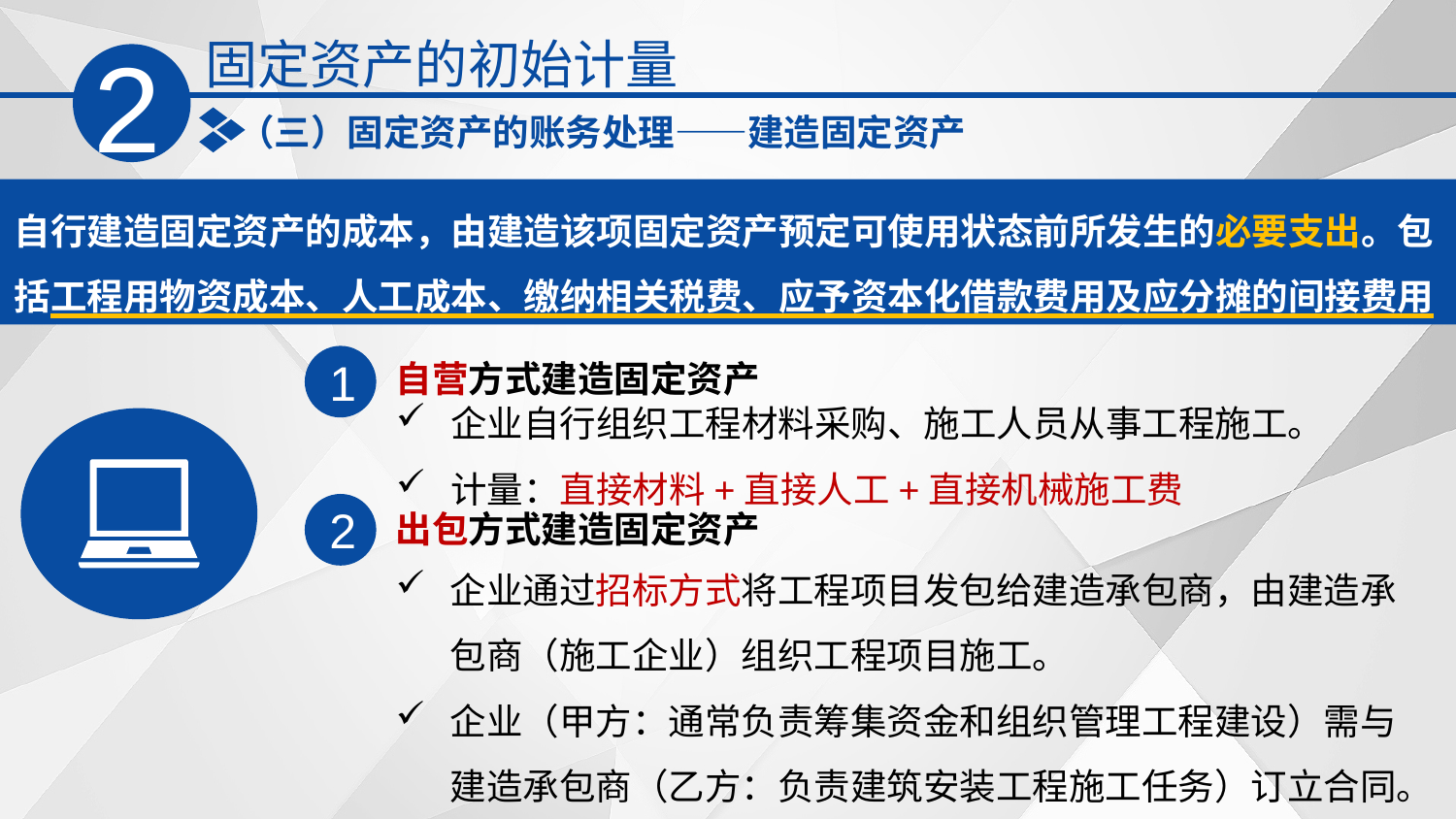

固定资产的初始计量
2

（三）固定资产的账务处理——建造固定资产

自行建造固定资产的成本，由建造该项固定资产预定可使用状态前所发生的必要支出。包括工程用物资成本、人工成本、缴纳相关税费、应予资本化借款费用及应分摊的间接费用
自营方式建造固定资产
1
企业自行组织工程材料采购、施工人员从事工程施工。
计量：直接材料+直接人工+直接机械施工费

出包方式建造固定资产
2
企业通过招标方式将工程项目发包给建造承包商，由建造承包商（施工企业）组织工程项目施工。
企业（甲方：通常负责筹集资金和组织管理工程建设）需与建造承包商（乙方：负责建筑安装工程施工任务）订立合同。